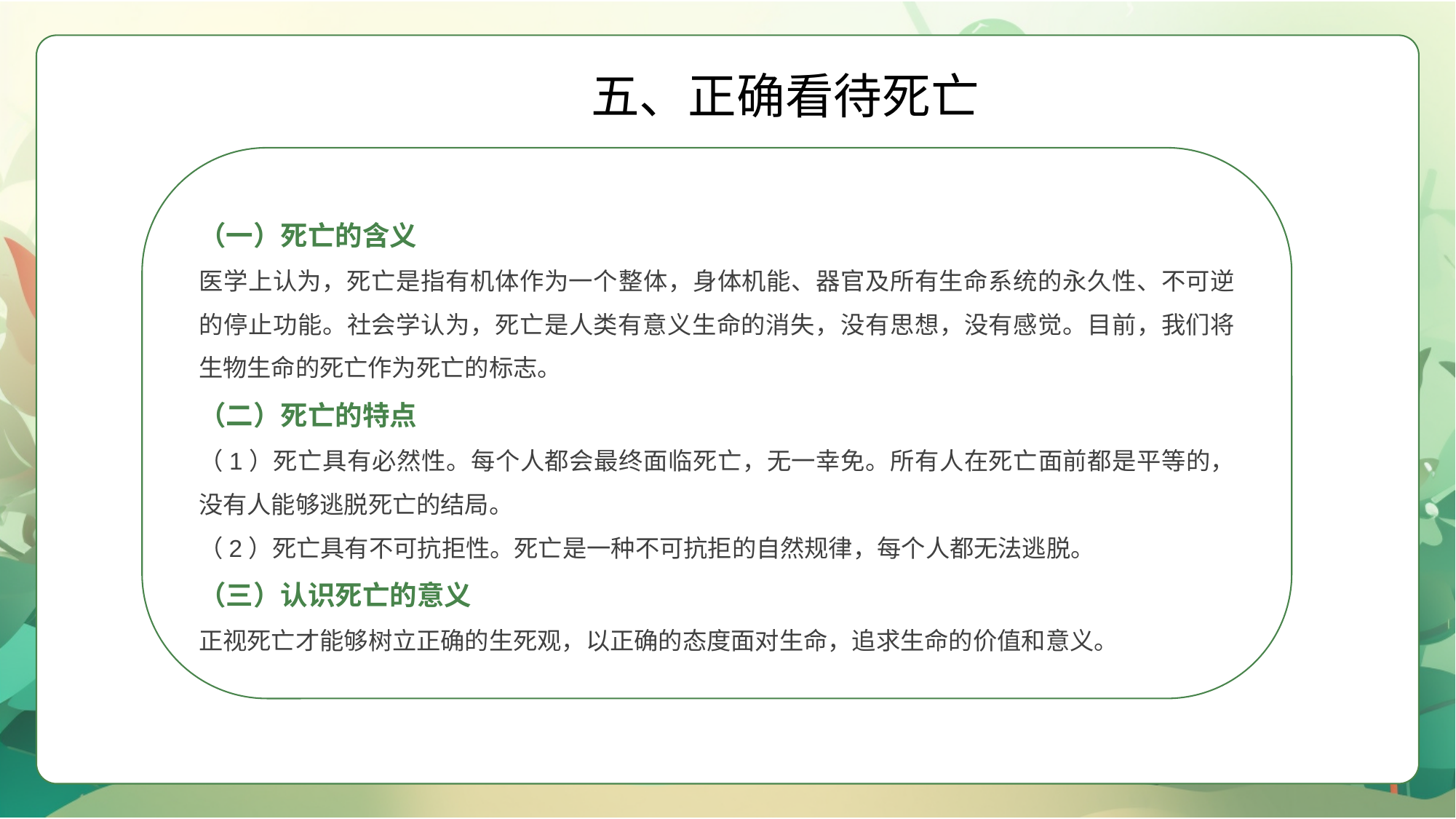

五、正确看待死亡

（一）死亡的含义
医学上认为，死亡是指有机体作为一个整体，身体机能、器官及所有生命系统的永久性、不可逆的停止功能。社会学认为，死亡是人类有意义生命的消失，没有思想，没有感觉。目前，我们将生物生命的死亡作为死亡的标志。
（二）死亡的特点
（1）死亡具有必然性。每个人都会最终面临死亡，无一幸免。所有人在死亡面前都是平等的，没有人能够逃脱死亡的结局。
（2）死亡具有不可抗拒性。死亡是一种不可抗拒的自然规律，每个人都无法逃脱。
（三）认识死亡的意义
正视死亡才能够树立正确的生死观，以正确的态度面对生命，追求生命的价值和意义。